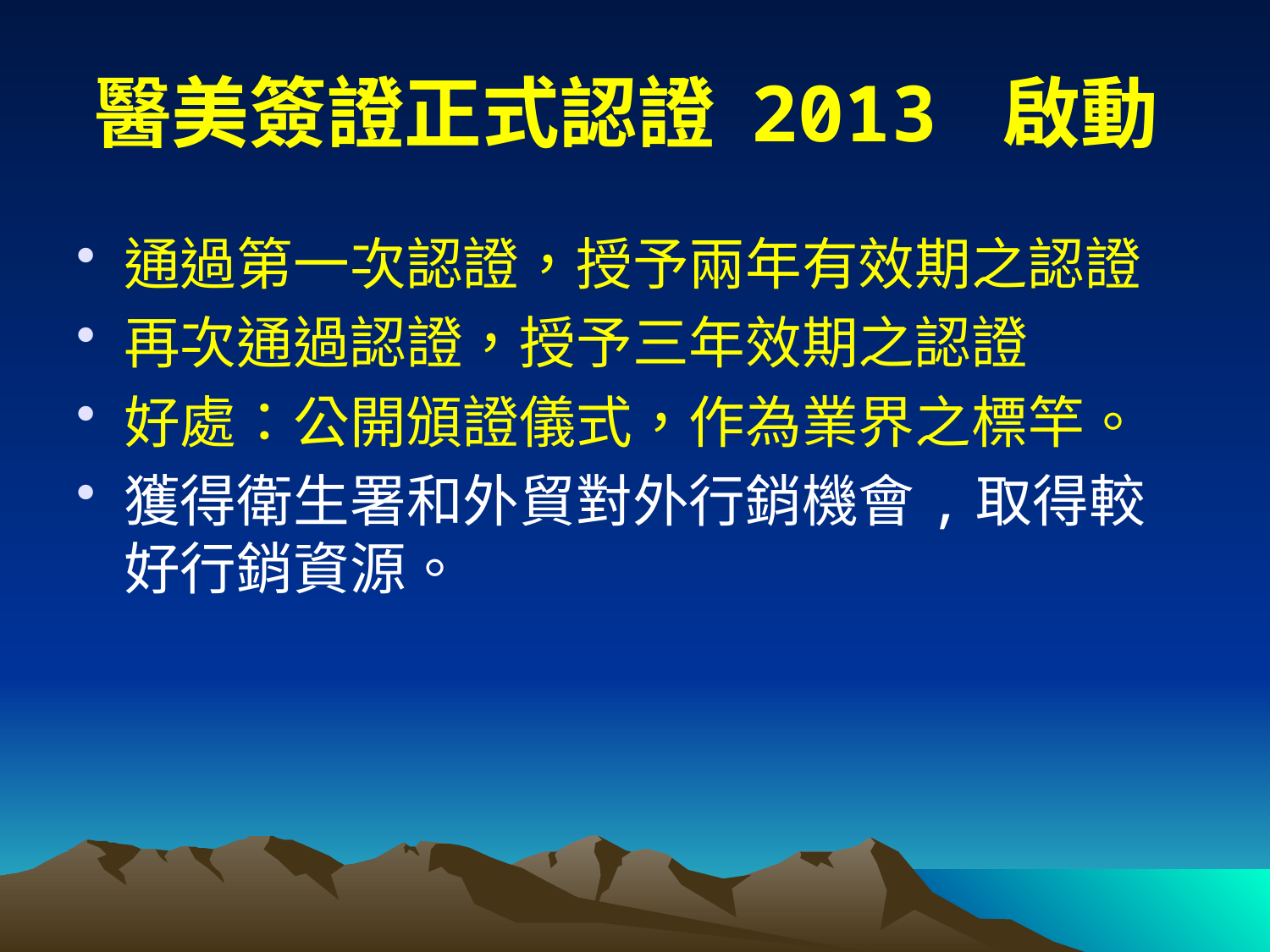

醫美簽證正式認證 2013 啟動
通過第一次認證，授予兩年有效期之認證
再次通過認證，授予三年效期之認證
好處：公開頒證儀式，作為業界之標竿。
獲得衛生署和外貿對外行銷機會,取得較好行銷資源。